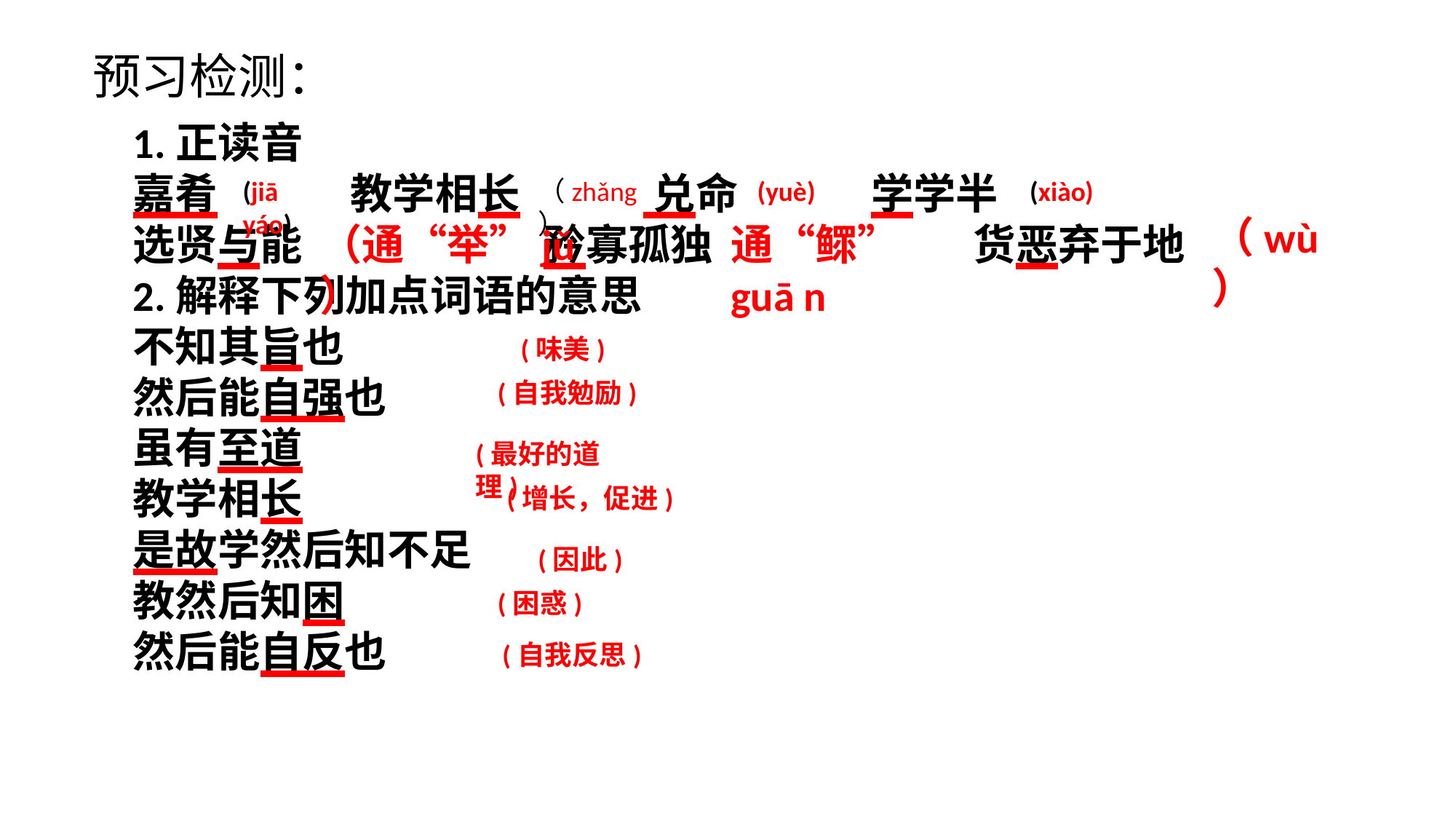

预习检测：
1.正读音
嘉肴　　     教学相长　　     兑命　　     学学半
选贤与能                         矜寡孤独                           货恶弃于地
2.解释下列加点词语的意思
不知其旨也
然后能自强也
虽有至道
教学相长
是故学然后知不足
教然后知困
然后能自反也
(jiā yáo)
（zhǎng）
(yuè)
(xiào)
（wù）
（通“举”jǔ）
通“鳏” guā n
(味美)
(自我勉励)
(最好的道理)
(增长，促进)
(因此)
(困惑)
(自我反思)